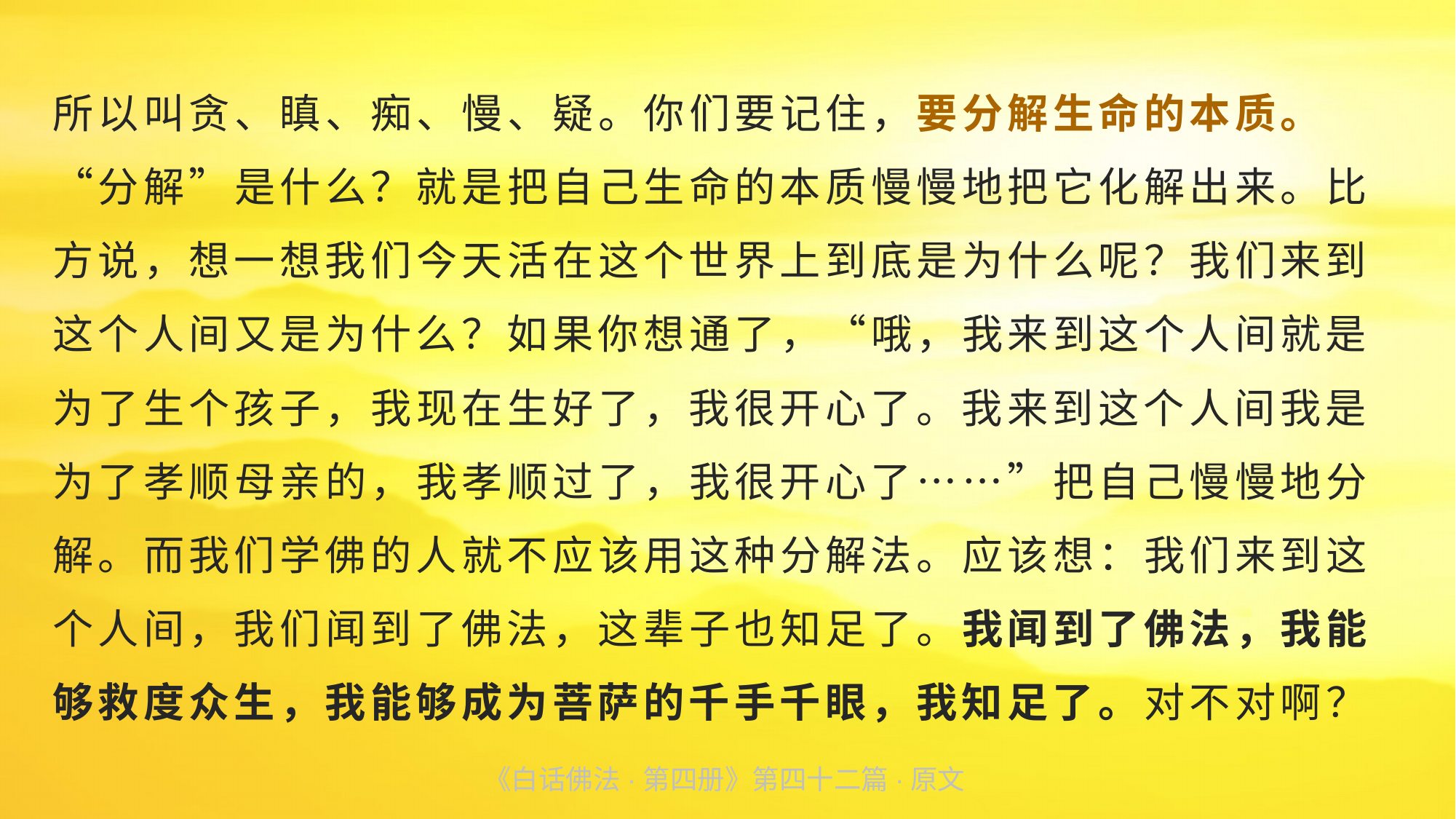

所以叫贪、瞋、痴、慢、疑。你们要记住，要分解生命的本质。“分解”是什么？就是把自己生命的本质慢慢地把它化解出来。比方说，想一想我们今天活在这个世界上到底是为什么呢？我们来到这个人间又是为什么？如果你想通了，“哦，我来到这个人间就是为了生个孩子，我现在生好了，我很开心了。我来到这个人间我是为了孝顺母亲的，我孝顺过了，我很开心了……”把自己慢慢地分解。而我们学佛的人就不应该用这种分解法。应该想：我们来到这个人间，我们闻到了佛法，这辈子也知足了。我闻到了佛法，我能够救度众生，我能够成为菩萨的千手千眼，我知足了。对不对啊？
《白话佛法·第四册》第四十二篇·原文